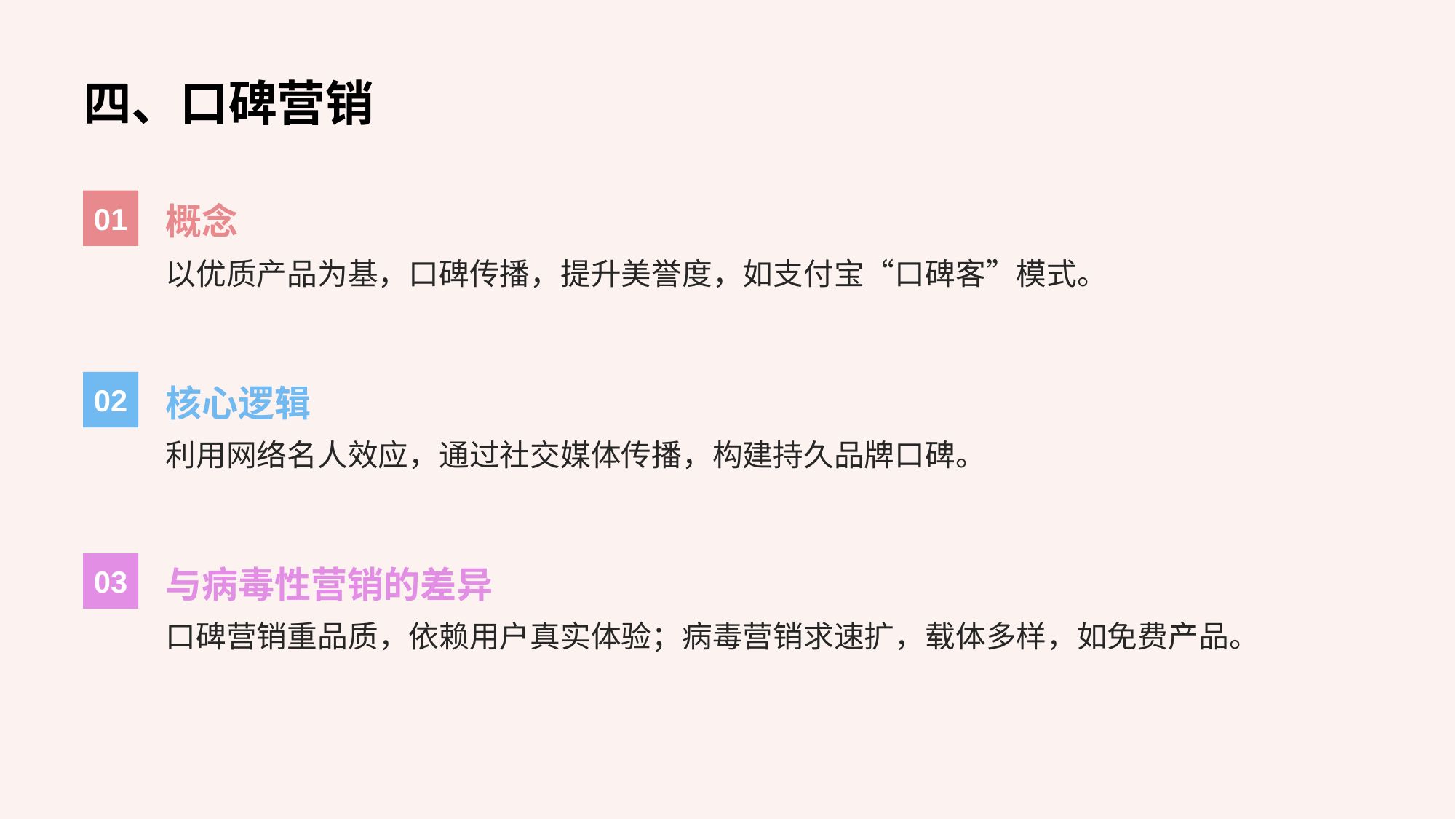

四、口碑营销
01
概念
以优质产品为基，口碑传播，提升美誉度，如支付宝“口碑客”模式。
02
核心逻辑
利用网络名人效应，通过社交媒体传播，构建持久品牌口碑。
03
与病毒性营销的差异
口碑营销重品质，依赖用户真实体验；病毒营销求速扩，载体多样，如免费产品。